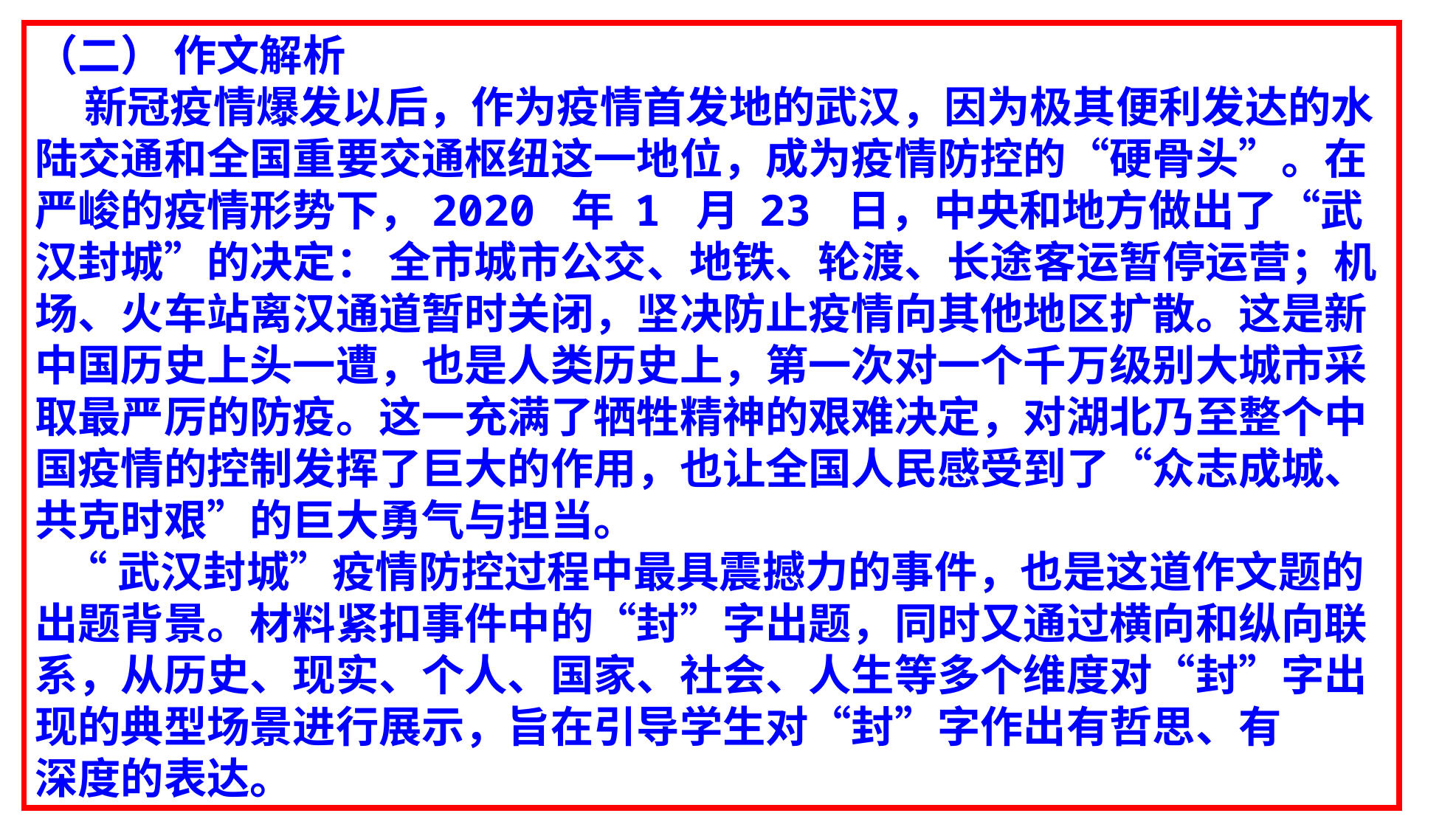

（二） 作文解析
    新冠疫情爆发以后，作为疫情首发地的武汉，因为极其便利发达的水陆交通和全国重要交通枢纽这一地位，成为疫情防控的“硬骨头”。在严峻的疫情形势下，2020 年 1 月 23 日，中央和地方做出了“武汉封城”的决定： 全市城市公交、地铁、轮渡、长途客运暂停运营；机场、火车站离汉通道暂时关闭，坚决防止疫情向其他地区扩散。这是新中国历史上头一遭，也是人类历史上，第一次对一个千万级别大城市采取最严厉的防疫。这一充满了牺牲精神的艰难决定，对湖北乃至整个中国疫情的控制发挥了巨大的作用，也让全国人民感受到了“众志成城、共克时艰”的巨大勇气与担当。
   “武汉封城”疫情防控过程中最具震撼力的事件，也是这道作文题的出题背景。材料紧扣事件中的“封”字出题，同时又通过横向和纵向联系，从历史、现实、个人、国家、社会、人生等多个维度对“封”字出现的典型场景进行展示，旨在引导学生对“封”字作出有哲思、有
深度的表达。